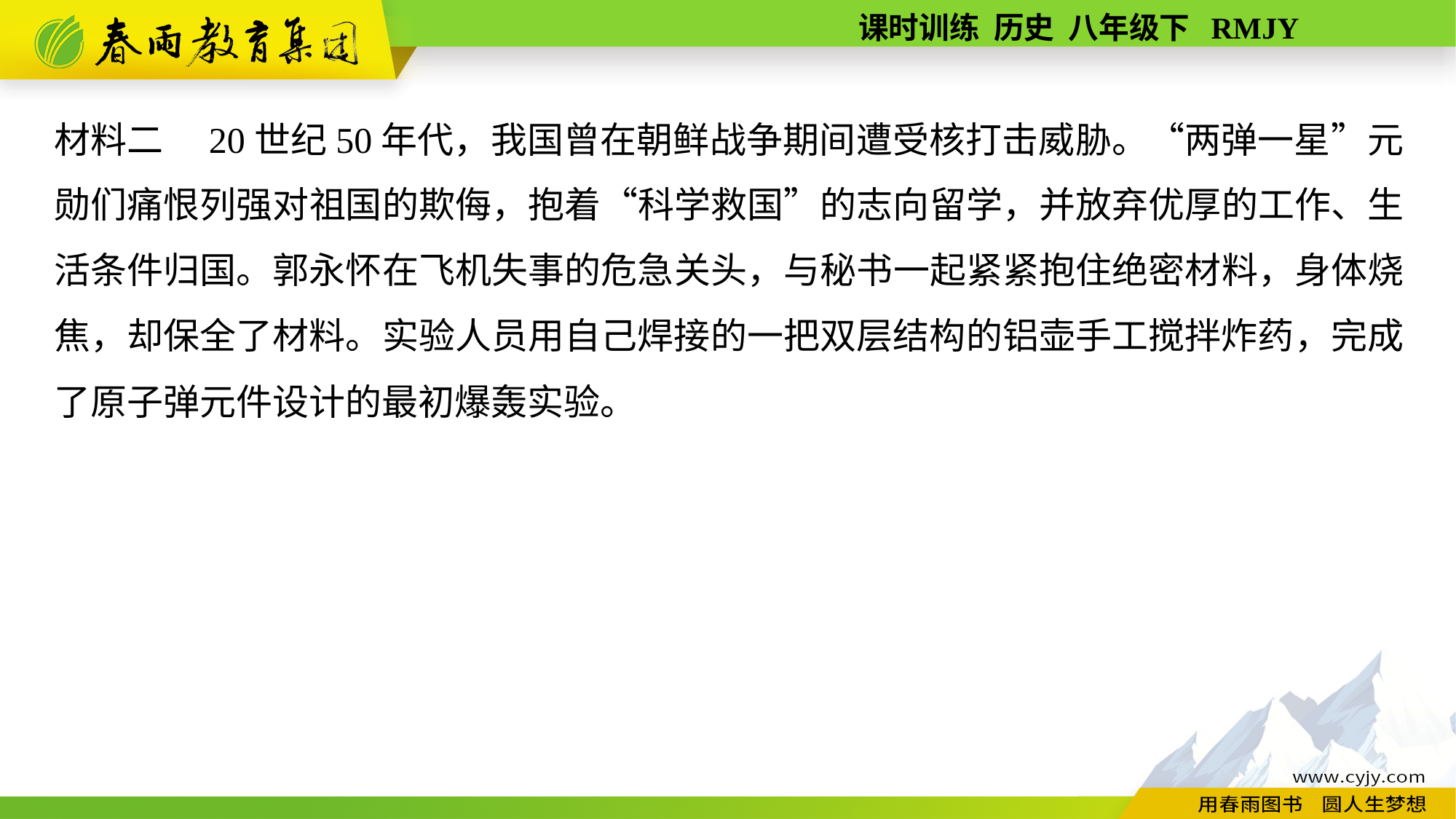

材料二　20世纪50年代，我国曾在朝鲜战争期间遭受核打击威胁。“两弹一星”元勋们痛恨列强对祖国的欺侮，抱着“科学救国”的志向留学，并放弃优厚的工作、生活条件归国。郭永怀在飞机失事的危急关头，与秘书一起紧紧抱住绝密材料，身体烧焦，却保全了材料。实验人员用自己焊接的一把双层结构的铝壶手工搅拌炸药，完成了原子弹元件设计的最初爆轰实验。